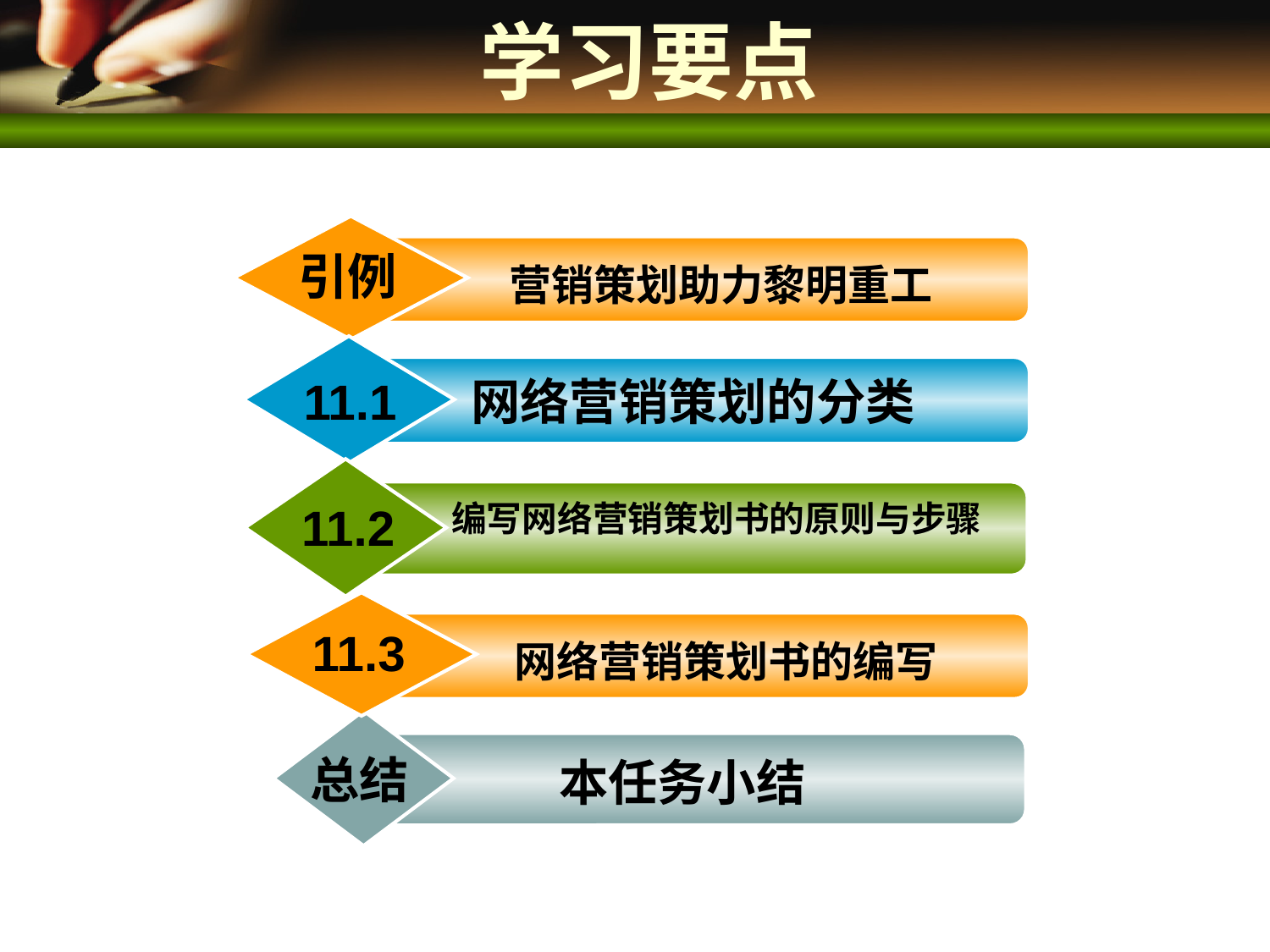

# 学习要点

引例
营销策划助力黎明重工

11.1
网络营销策划的分类

11.2
编写网络营销策划书的原则与步骤

11.3
网络营销策划书的编写

    本任务小结
总结